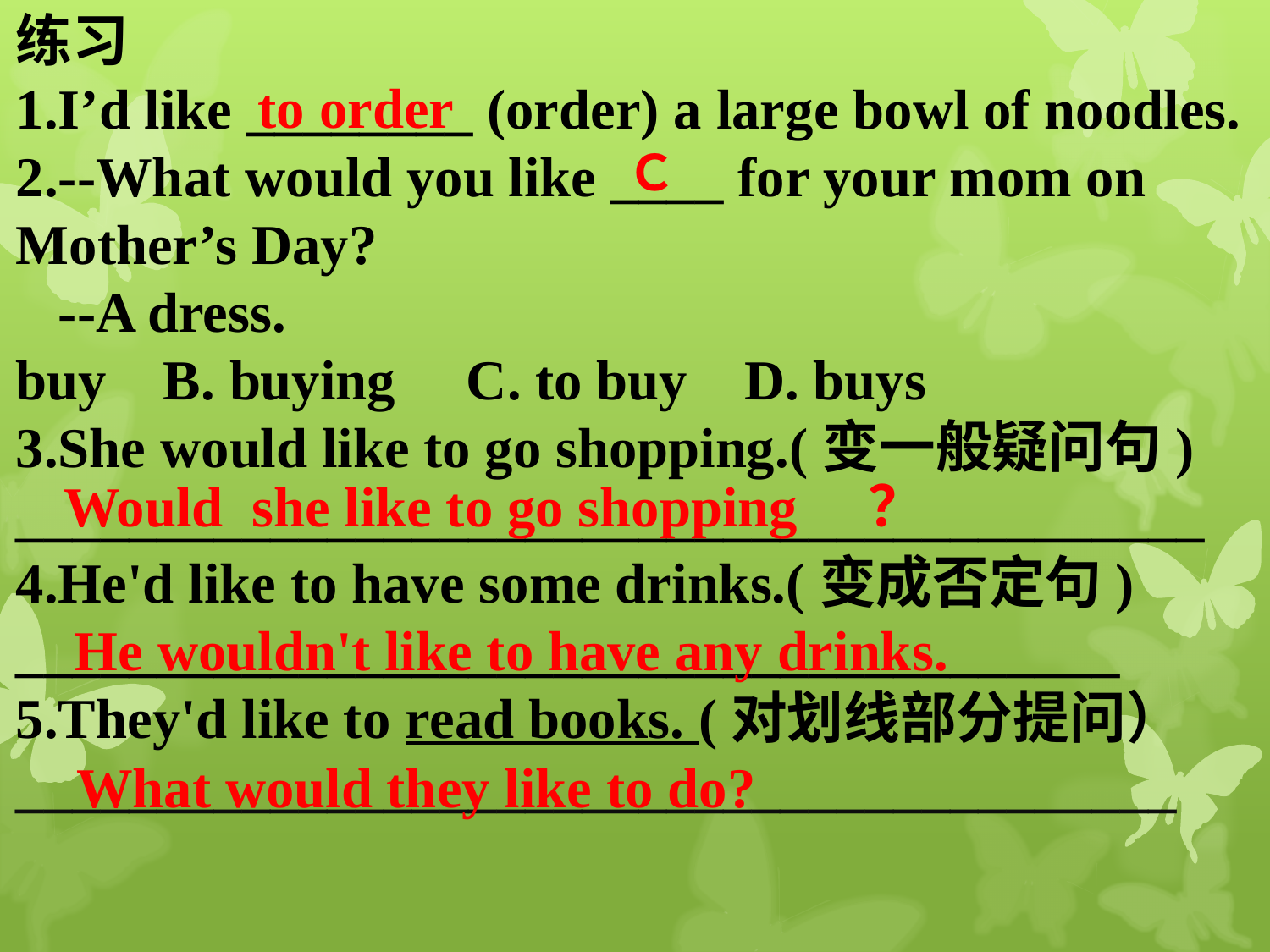

# 练习 1.I’d like ________ (order) a large bowl of noodles. 2.--What would you like ____ for your mom on Mother’s Day? --A dress. buy    B. buying     C. to buy    D. buys 3.She would like to go shopping.(变一般疑问句) __________________________________________ 4.He'd like to have some drinks.(变成否定句) _______________________________________ 5.They'd like to read books. (对划线部分提问） _________________________________________
　to order
Ｃ
Would  she like to go shopping　？
He wouldn't like to have any drinks.
What would they like to do?